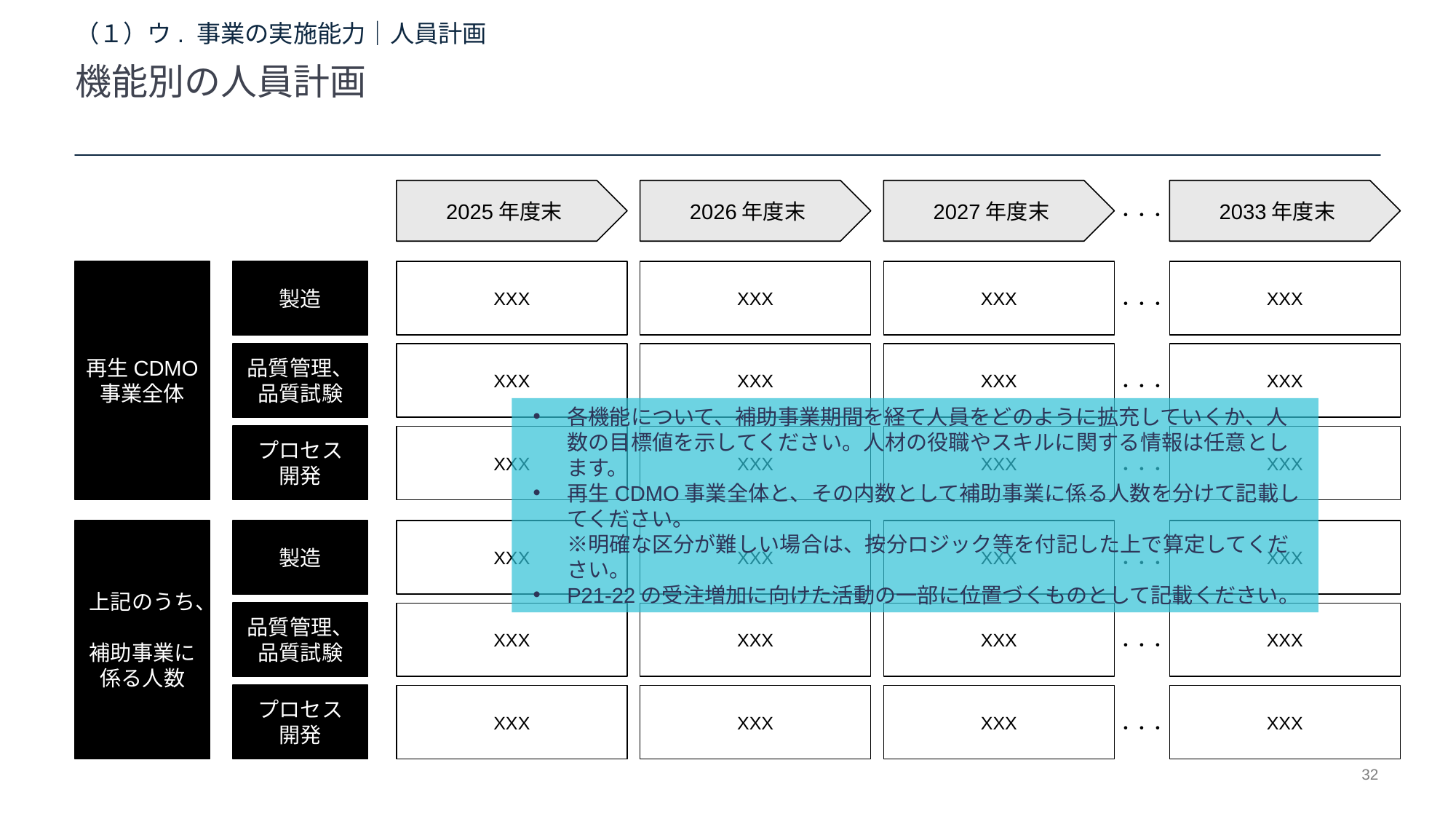

（１）ウ. 事業の実施能力｜人員計画
機能別の人員計画
2025年度末
2026年度末
2027年度末
2033年度末
・・・
再生CDMO事業全体
製造
XXX
XXX
XXX
XXX
・・・
品質管理、品質試験
XXX
XXX
XXX
XXX
・・・
各機能について、補助事業期間を経て人員をどのように拡充していくか、人数の目標値を示してください。人材の役職やスキルに関する情報は任意とします。
再生CDMO事業全体と、その内数として補助事業に係る人数を分けて記載してください。
※明確な区分が難しい場合は、按分ロジック等を付記した上で算定してください。
P21-22の受注増加に向けた活動の一部に位置づくものとして記載ください。
プロセス
開発
XXX
XXX
XXX
XXX
・・・
上記のうち、
補助事業に
係る人数
製造
XXX
XXX
XXX
XXX
・・・
品質管理、品質試験
XXX
XXX
XXX
XXX
・・・
プロセス
開発
XXX
XXX
XXX
XXX
・・・